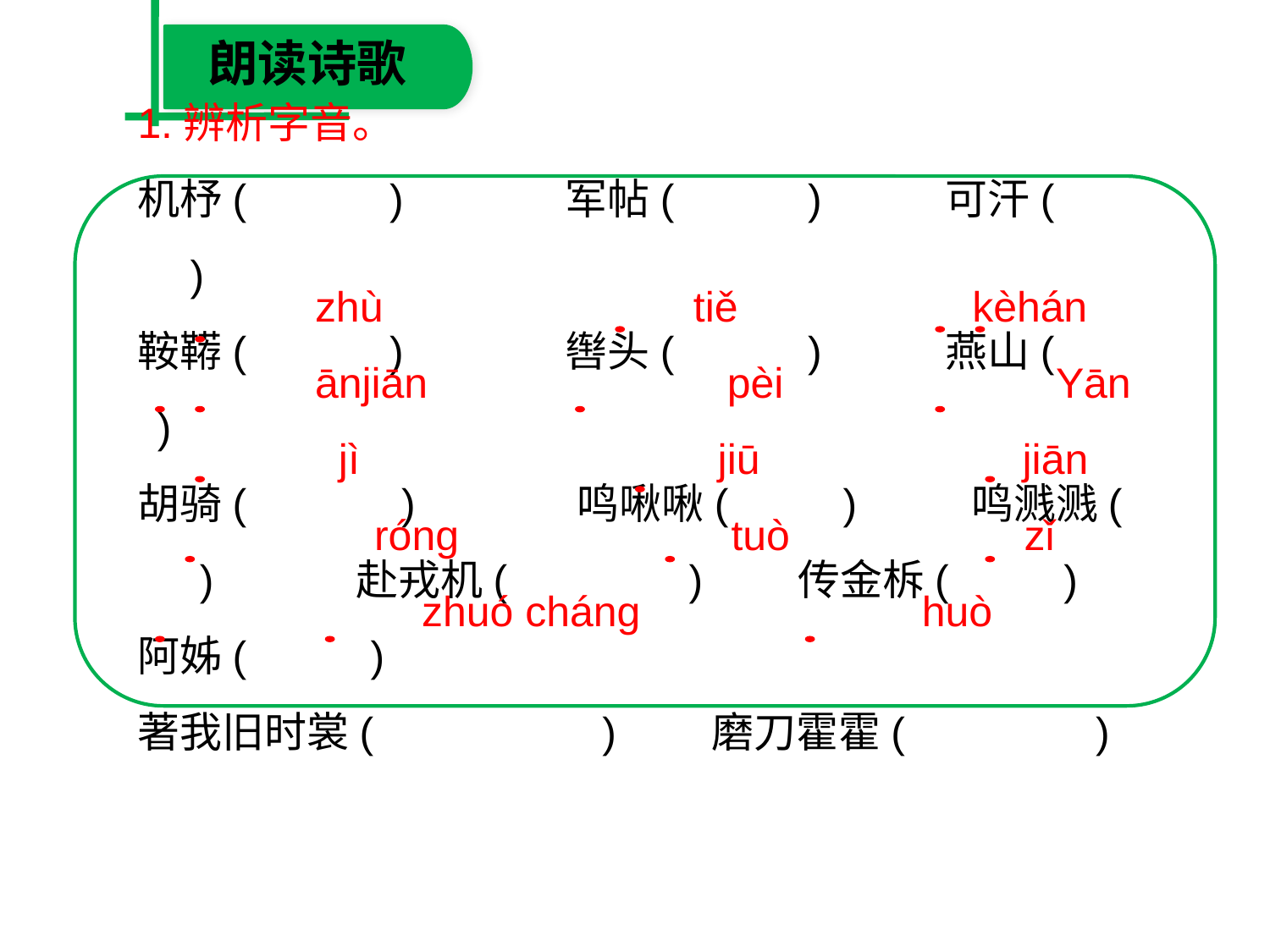

朗读诗歌

1.辨析字音。
机杼(　    　)　　       军帖(　   　)　　   可汗(　    　)
鞍鞯(　　    )　　       辔头(　　   )　　   燕山(　　    )
胡骑( 　　    )　　       鸣啾啾(　　 )　　  鸣溅溅(　　 )　　     赴戎机(　      　  )　　传金柝(　　 )　　   阿姊(　  　)
著我旧时裳(　　             )　　磨刀霍霍(　         　)
zhù　                          tiě　                  kèhán
ānjiān                    　pèi　                      Yān
  jì　                               jiū　                     jiān
     róng　                      tuò　                  zǐ
         zhuó cháng　                       huò